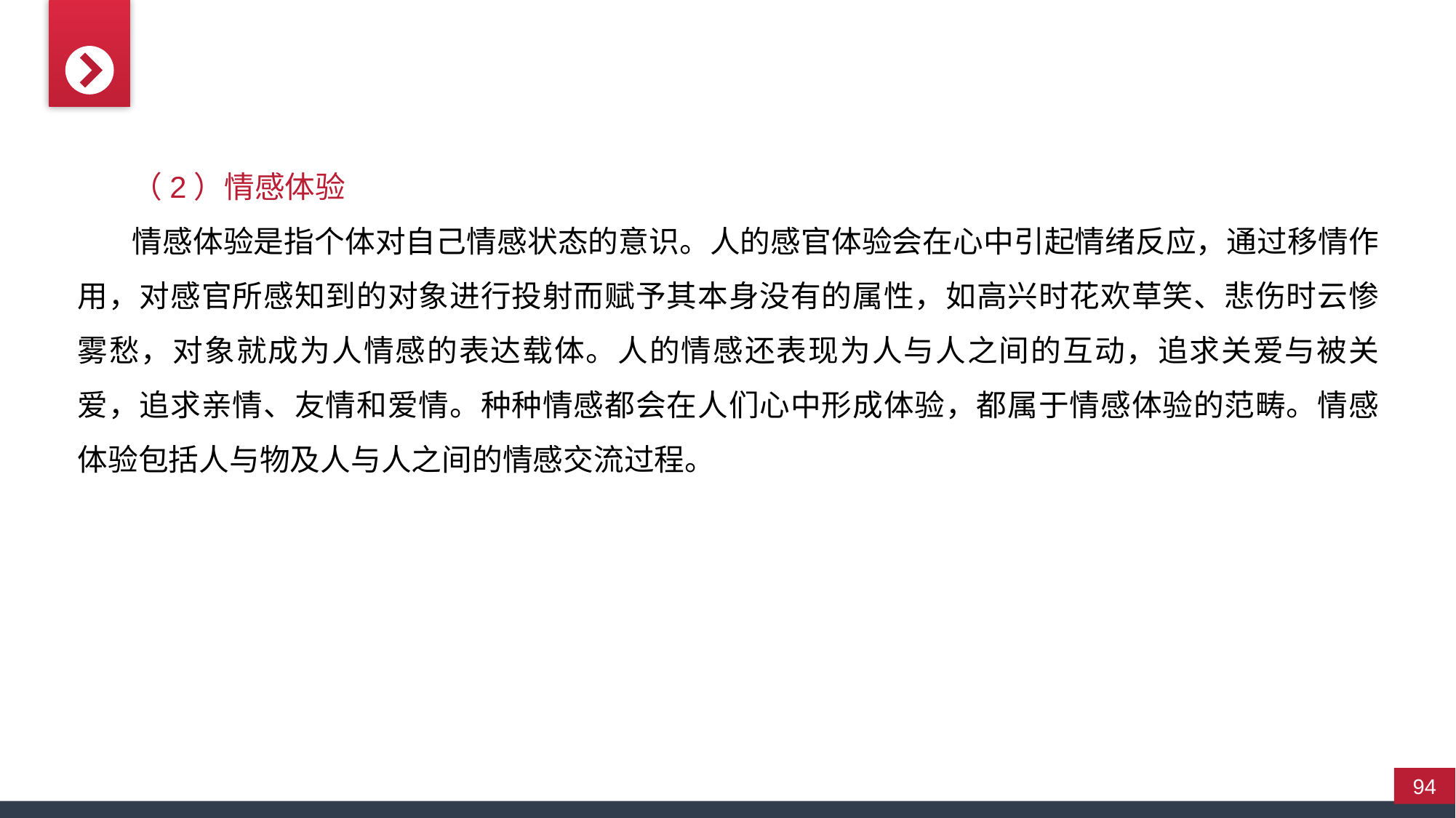

（2）情感体验
情感体验是指个体对自己情感状态的意识。人的感官体验会在心中引起情绪反应，通过移情作用，对感官所感知到的对象进行投射而赋予其本身没有的属性，如高兴时花欢草笑、悲伤时云惨雾愁，对象就成为人情感的表达载体。人的情感还表现为人与人之间的互动，追求关爱与被关爱，追求亲情、友情和爱情。种种情感都会在人们心中形成体验，都属于情感体验的范畴。情感体验包括人与物及人与人之间的情感交流过程。